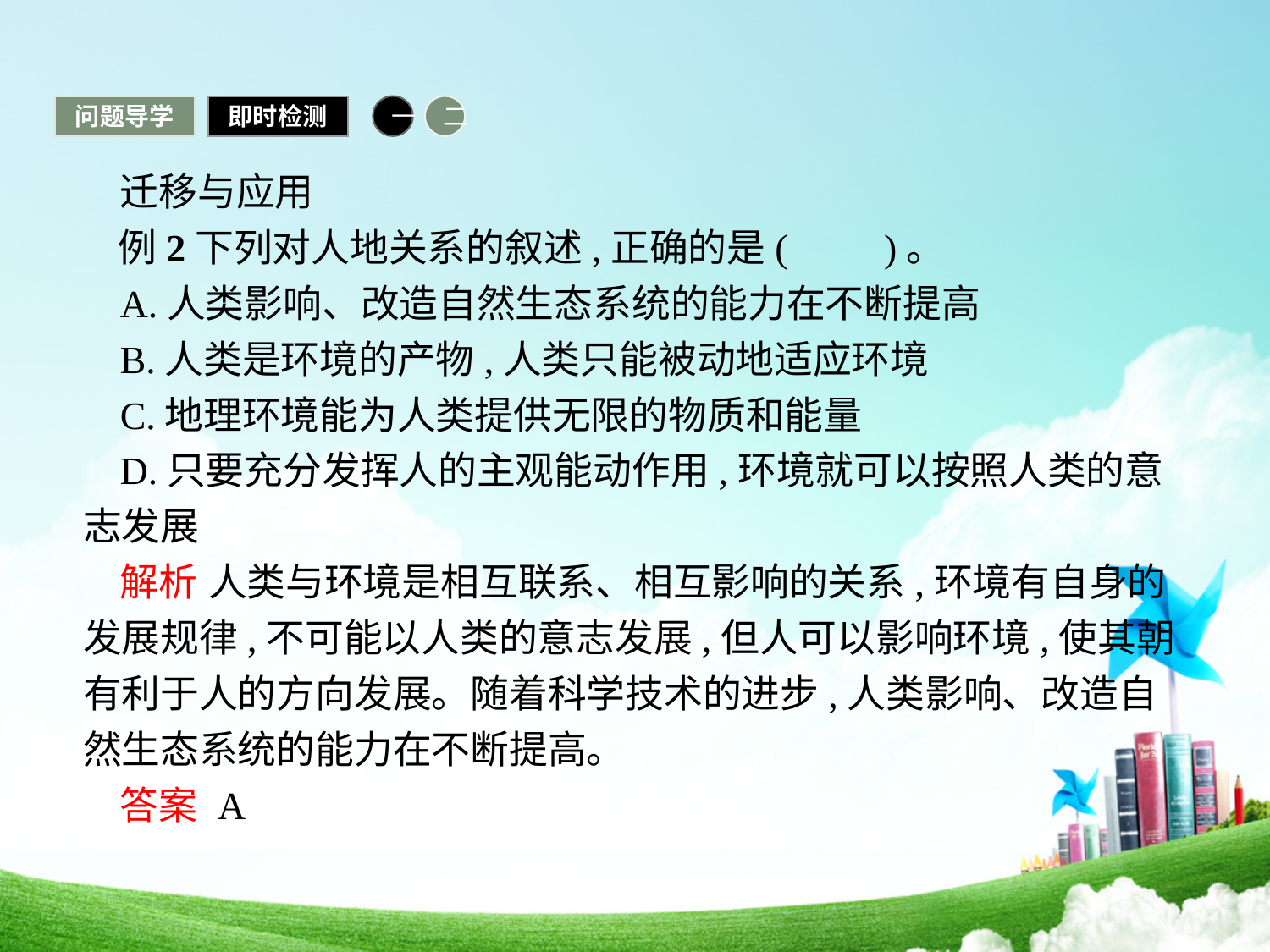

问题导学
即时检测
一
二
迁移与应用
例2下列对人地关系的叙述,正确的是(　　)。
A.人类影响、改造自然生态系统的能力在不断提高
B.人类是环境的产物,人类只能被动地适应环境
C.地理环境能为人类提供无限的物质和能量
D.只要充分发挥人的主观能动作用,环境就可以按照人类的意志发展
解析 人类与环境是相互联系、相互影响的关系,环境有自身的发展规律,不可能以人类的意志发展,但人可以影响环境,使其朝有利于人的方向发展。随着科学技术的进步,人类影响、改造自然生态系统的能力在不断提高。
答案 A